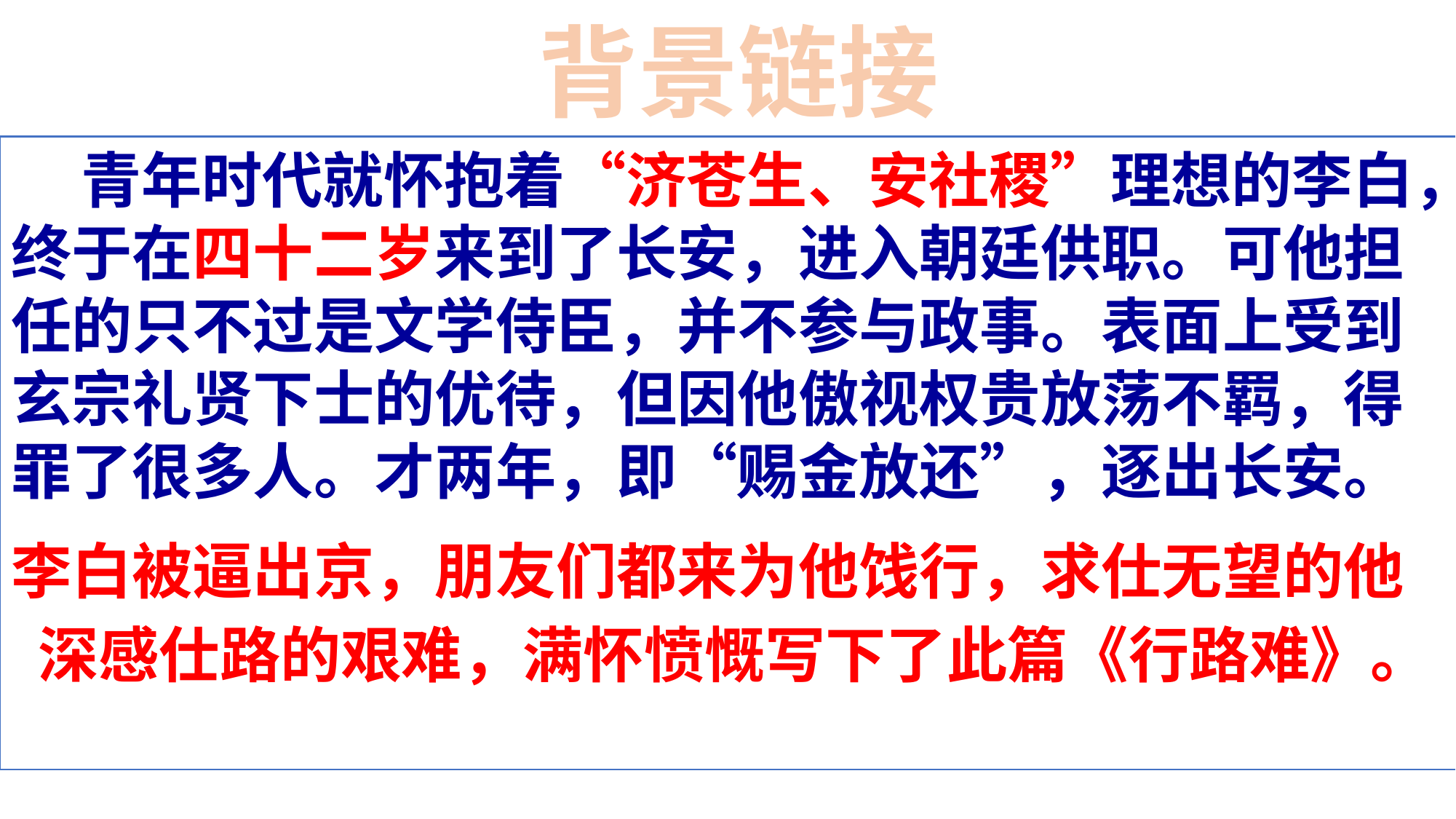

背景链接
    青年时代就怀抱着“济苍生、安社稷”理想的李白，终于在四十二岁来到了长安，进入朝廷供职。可他担任的只不过是文学侍臣，并不参与政事。表面上受到玄宗礼贤下士的优待，但因他傲视权贵放荡不羁，得罪了很多人。才两年，即“赐金放还”，逐出长安。
李白被逼出京，朋友们都来为他饯行，求仕无望的他深感仕路的艰难，满怀愤慨写下了此篇《行路难》。